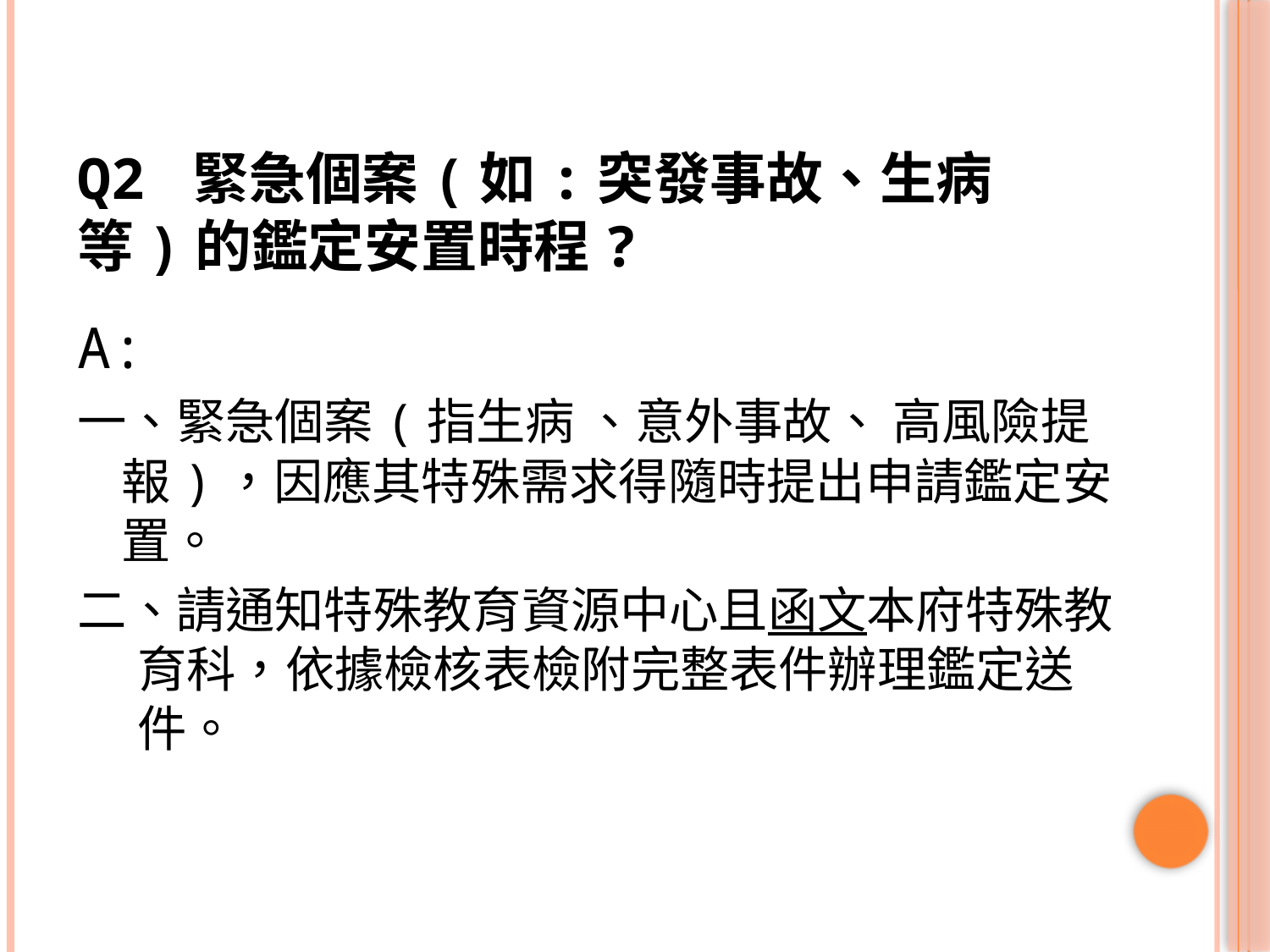

# Q2 緊急個案(如:突發事故、生病等)的鑑定安置時程?
A:
一、緊急個案(指生病 、意外事故、 高風險提
    報)，因應其特殊需求得隨時提出申請鑑定安
    置。
二、請通知特殊教育資源中心且函文本府特殊教
  育科，依據檢核表檢附完整表件辦理鑑定送
  件。